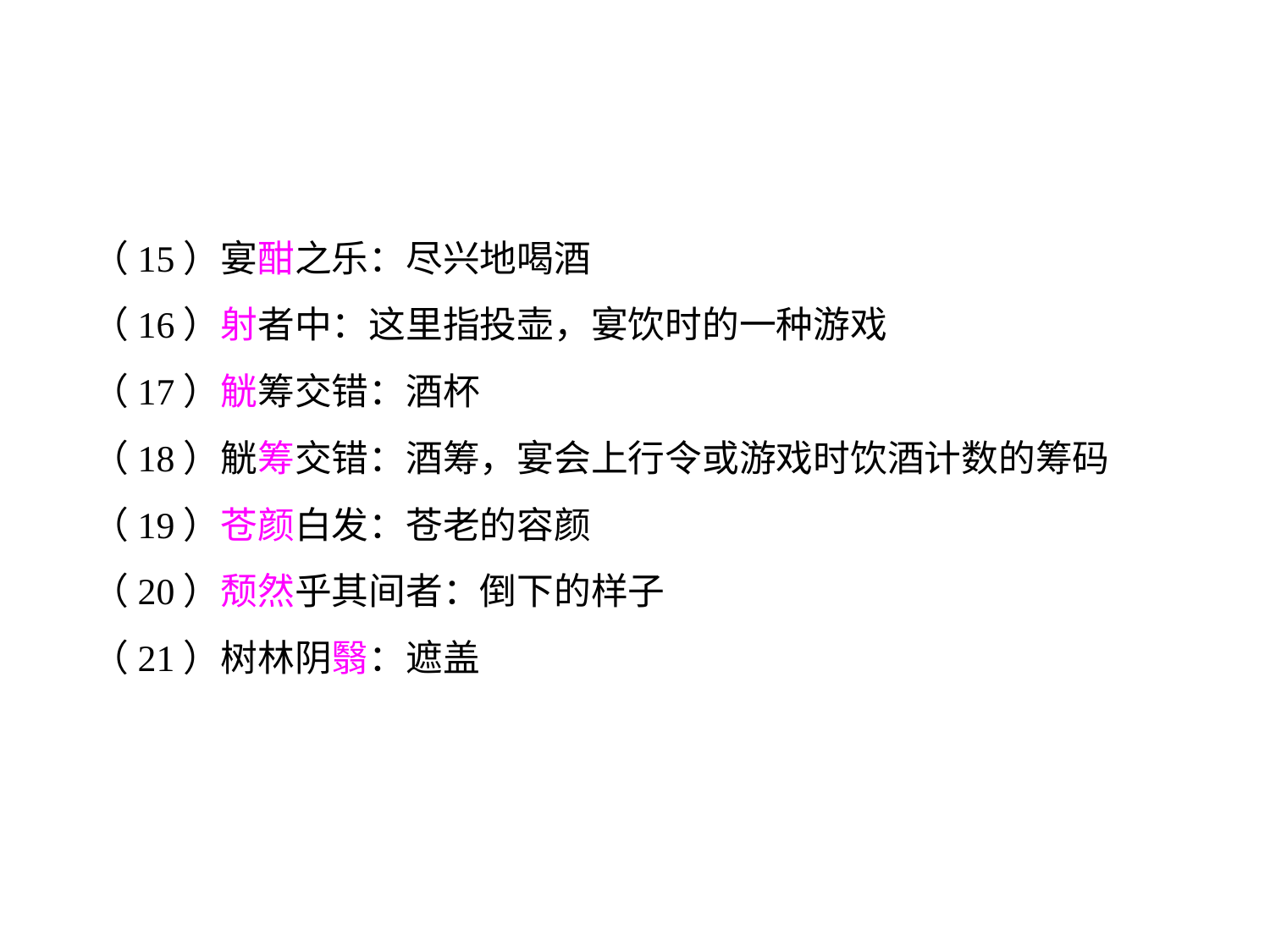

（15）宴酣之乐：尽兴地喝酒
（16）射者中：这里指投壶，宴饮时的一种游戏
（17）觥筹交错：酒杯
（18）觥筹交错：酒筹，宴会上行令或游戏时饮酒计数的筹码
（19）苍颜白发：苍老的容颜
（20）颓然乎其间者：倒下的样子
（21）树林阴翳：遮盖